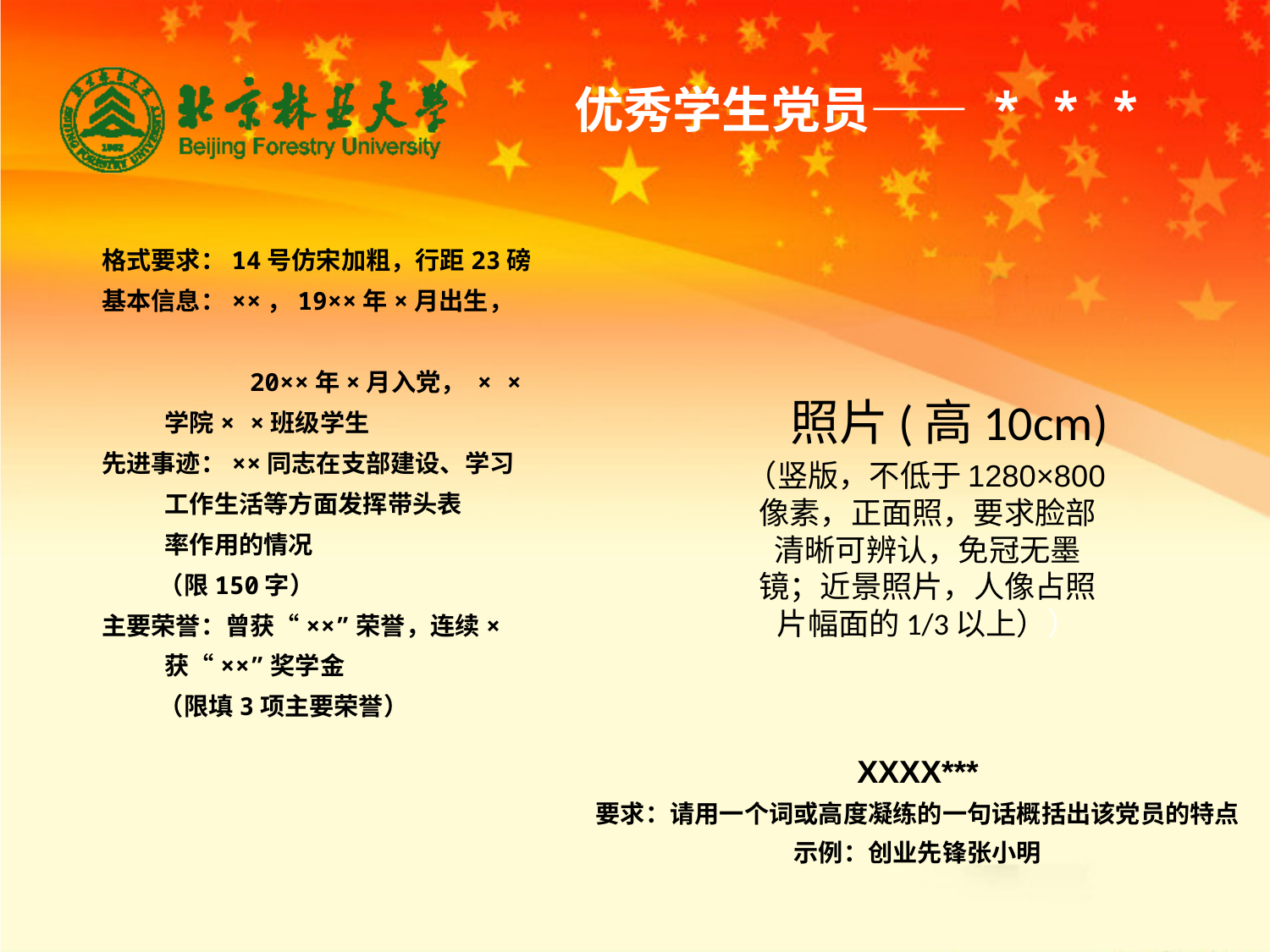

优秀学生党员—— * * *
格式要求：14号仿宋加粗，行距23磅
基本信息：××，19××年×月出生，
          20××年×月入党， × ×
          学院× ×班级学生
先进事迹：××同志在支部建设、学习
          工作生活等方面发挥带头表
          率作用的情况
         （限150字）
主要荣誉：曾获“××”荣誉，连续×
          获“××”奖学金
         （限填3项主要荣誉）

   照片(高10cm)
（竖版，不低于1280×800像素，正面照，要求脸部清晰可辨认，免冠无墨镜；近景照片，人像占照片幅面的1/3以上））
XXXX***
要求：请用一个词或高度凝练的一句话概括出该党员的特点
示例：创业先锋张小明